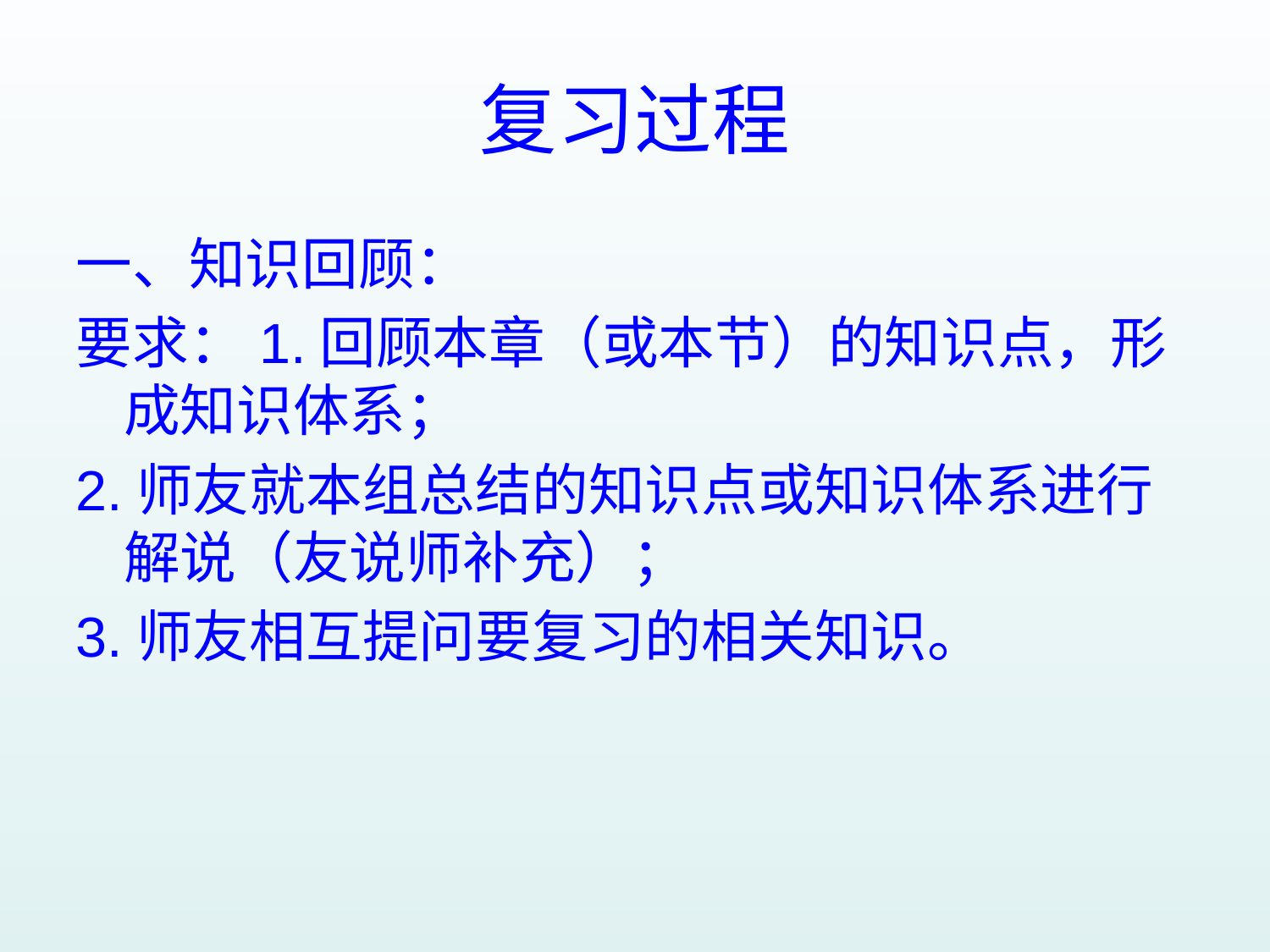

# 复习过程
一、知识回顾：
要求：1.回顾本章（或本节）的知识点，形成知识体系；
2.师友就本组总结的知识点或知识体系进行解说（友说师补充）；
3.师友相互提问要复习的相关知识。